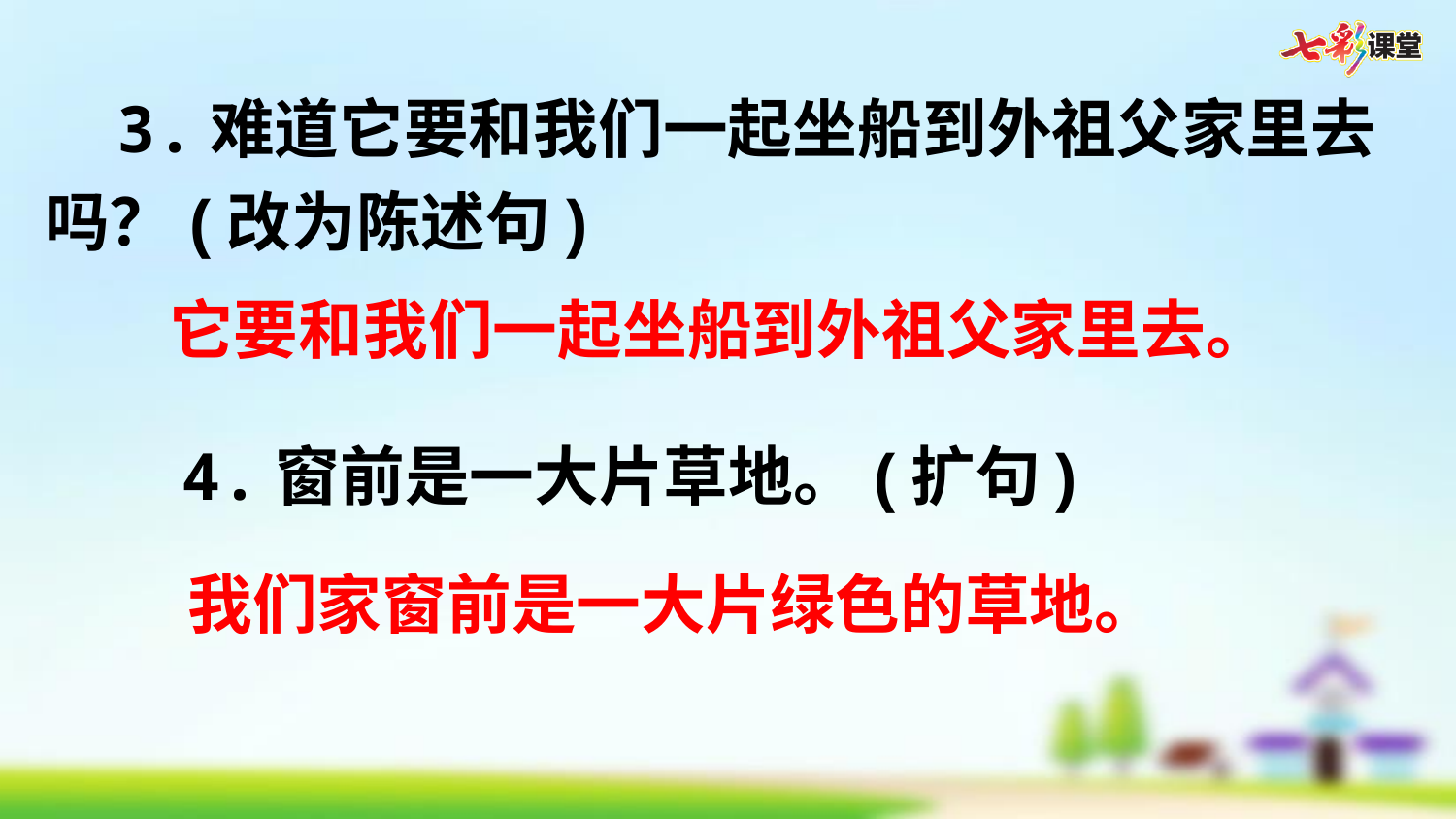

3.难道它要和我们一起坐船到外祖父家里去吗？(改为陈述句)

它要和我们一起坐船到外祖父家里去。
4.窗前是一大片草地。(扩句)
我们家窗前是一大片绿色的草地。